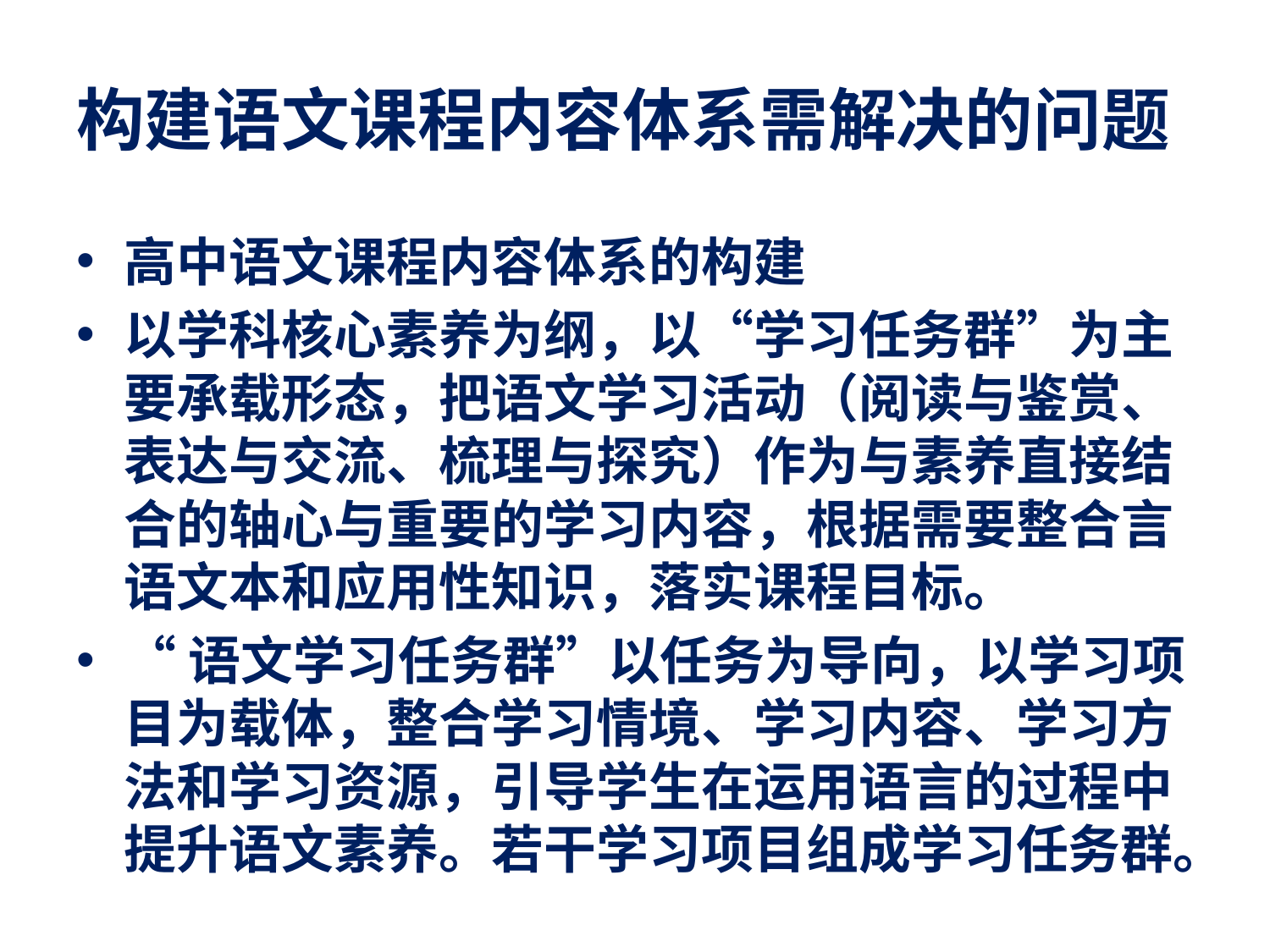

# 构建语文课程内容体系需解决的问题
高中语文课程内容体系的构建
以学科核心素养为纲，以“学习任务群”为主要承载形态，把语文学习活动（阅读与鉴赏、表达与交流、梳理与探究）作为与素养直接结合的轴心与重要的学习内容，根据需要整合言语文本和应用性知识，落实课程目标。
“语文学习任务群”以任务为导向，以学习项目为载体，整合学习情境、学习内容、学习方法和学习资源，引导学生在运用语言的过程中提升语文素养。若干学习项目组成学习任务群。